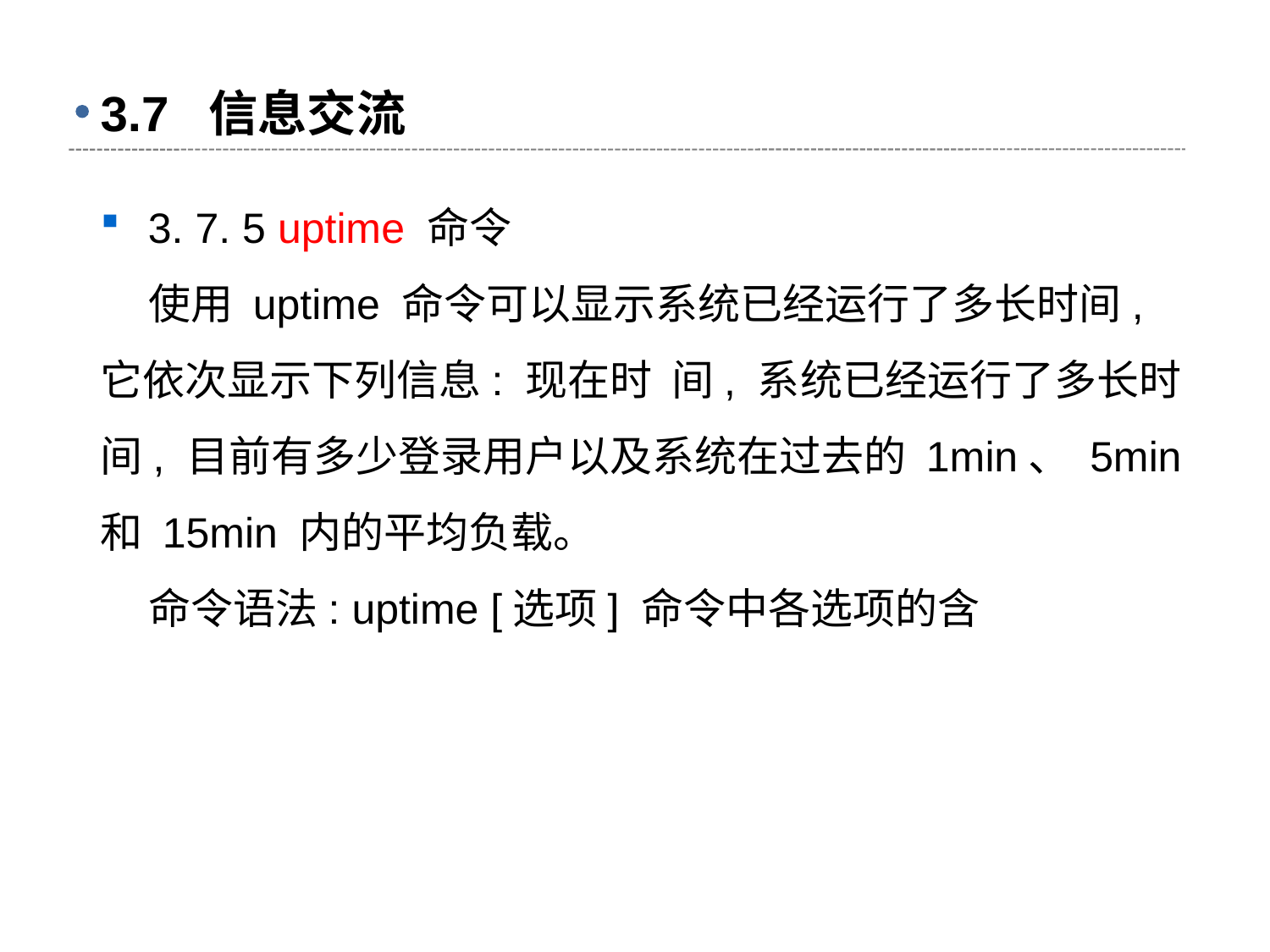

# 3.7  信息交流
3. 7. 5 uptime 命令
    使用 uptime 命令可以显示系统已经运行了多长时间, 它依次显示下列信息: 现在时  间, 系统已经运行了多长时间, 目前有多少登录用户以及系统在过去的 1min、 5min 和 15min 内的平均负载。
    命令语法: uptime [选项] 命令中各选项的含